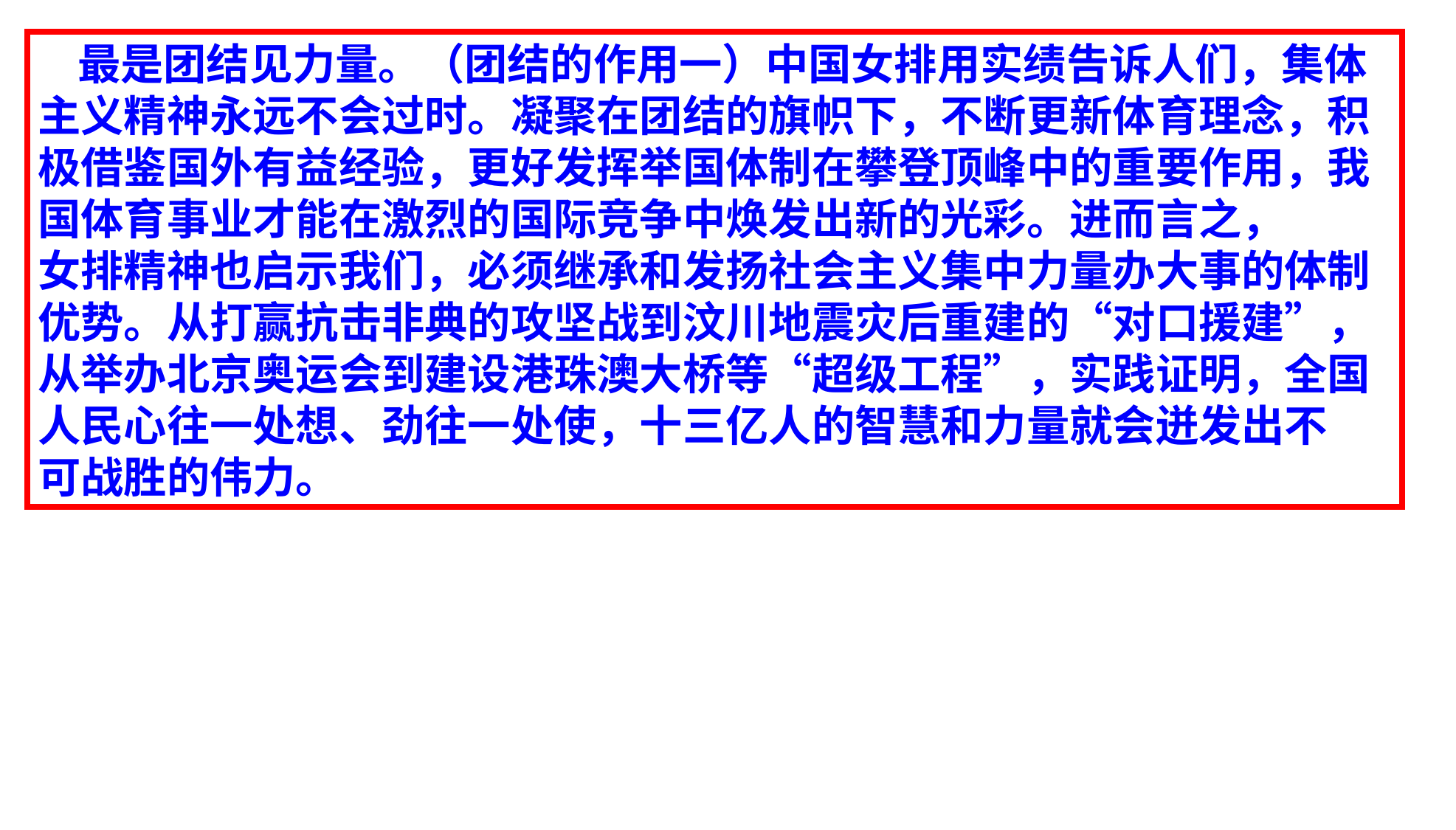

最是团结见力量。（团结的作用一）中国女排用实绩告诉人们，集体主义精神永远不会过时。凝聚在团结的旗帜下，不断更新体育理念，积极借鉴国外有益经验，更好发挥举国体制在攀登顶峰中的重要作用，我国体育事业才能在激烈的国际竞争中焕发出新的光彩。进而言之，
女排精神也启示我们，必须继承和发扬社会主义集中力量办大事的体制优势。从打赢抗击非典的攻坚战到汶川地震灾后重建的“对口援建”，从举办北京奥运会到建设港珠澳大桥等“超级工程”，实践证明，全国人民心往一处想、劲往一处使，十三亿人的智慧和力量就会迸发出不
可战胜的伟力。